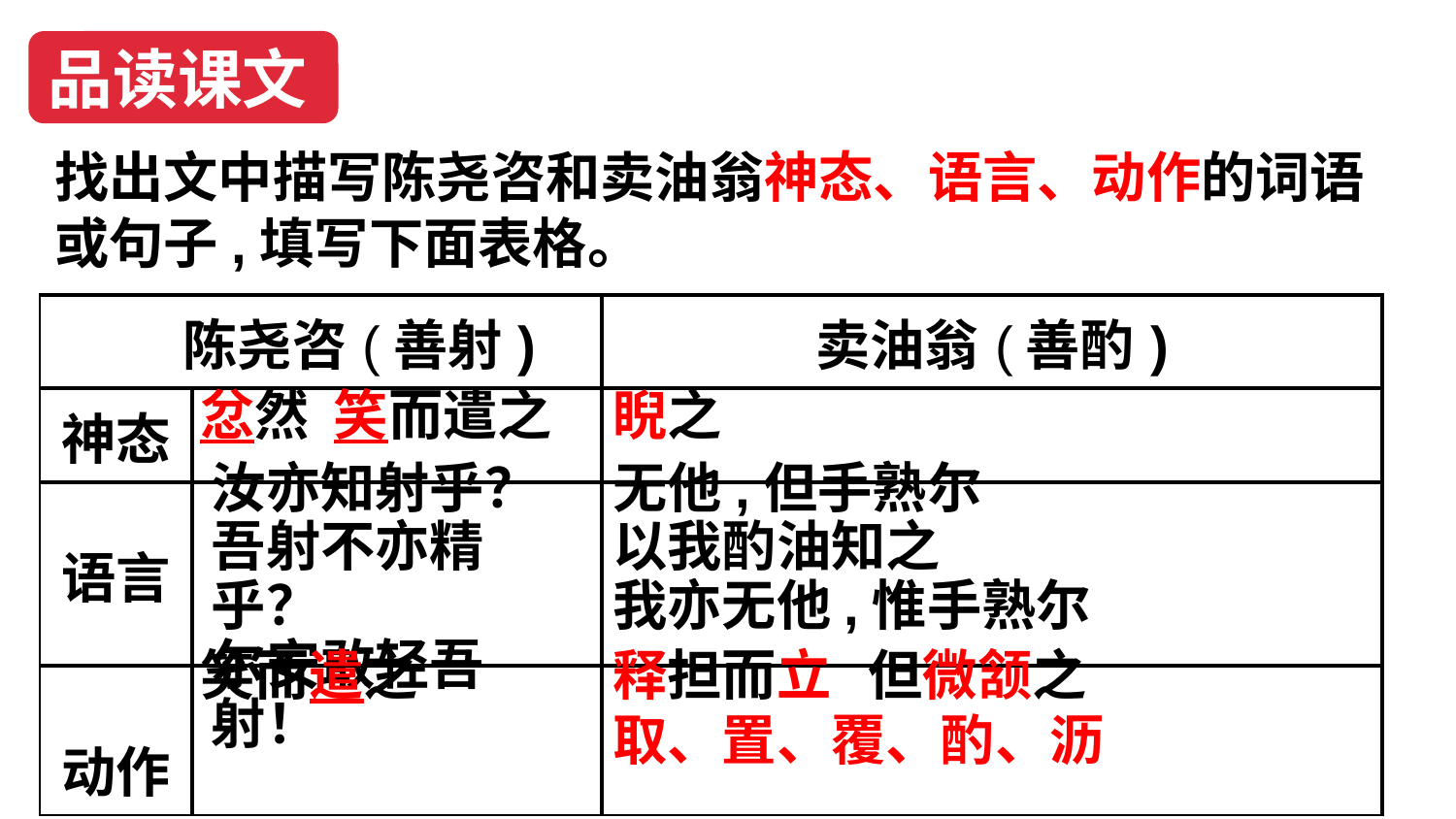

品读课文
找出文中描写陈尧咨和卖油翁神态、语言、动作的词语
或句子,填写下面表格。
| 陈尧咨(善射) |  | 卖油翁(善酌) |
| --- | --- | --- |
| 神态 |  |  |
| 语言 |  |  |
| 动作 |  |  |
忿然  笑而遣之
睨之
汝亦知射乎？
吾射不亦精乎？
尔安敢轻吾射！
无他,但手熟尔
以我酌油知之
我亦无他,惟手熟尔
笑而遣之
释担而立   但微颔之
取、置、覆、酌、沥